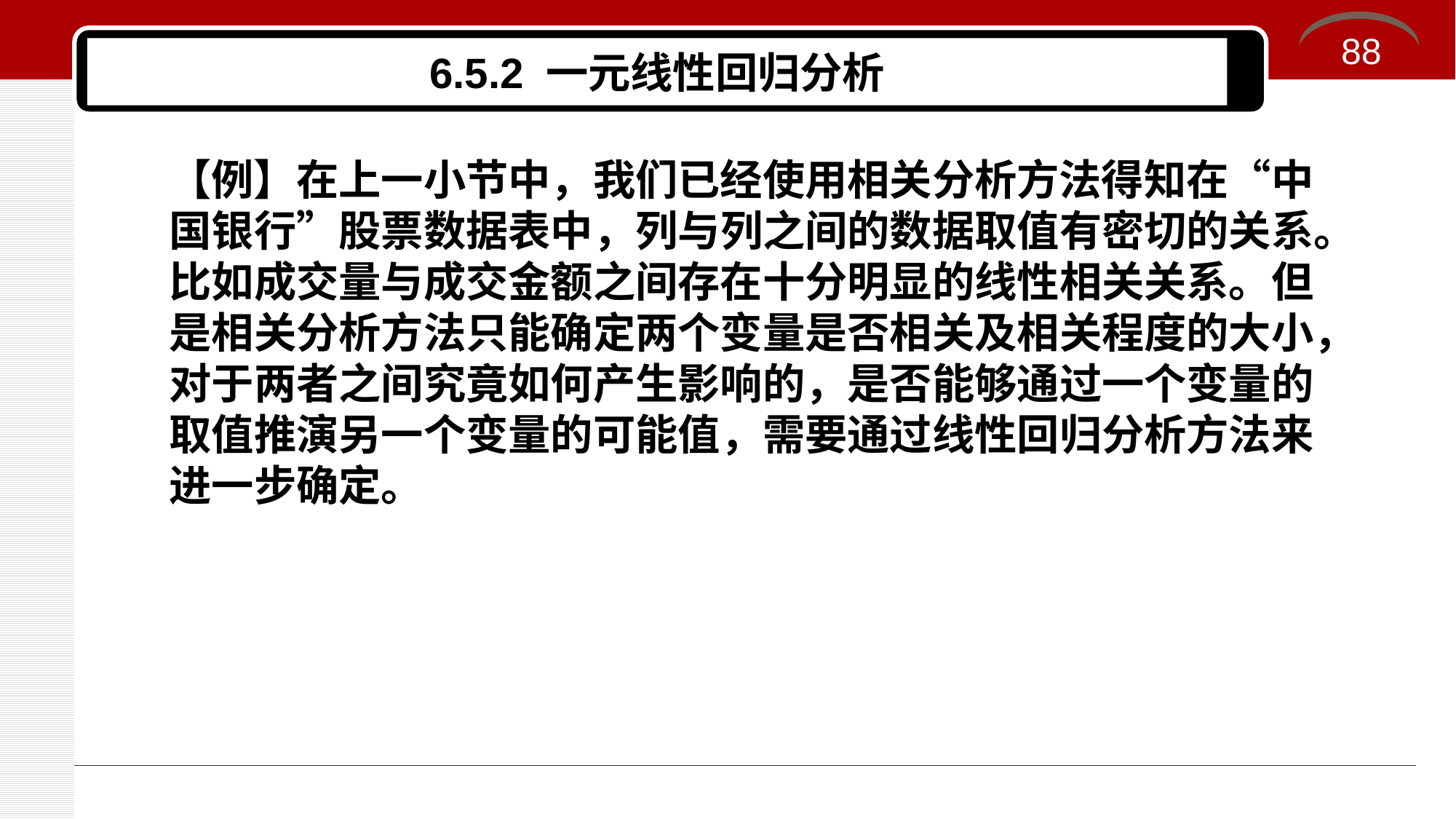

88
# 6.5.2 一元线性回归分析
【例】在上一小节中，我们已经使用相关分析方法得知在“中国银行”股票数据表中，列与列之间的数据取值有密切的关系。比如成交量与成交金额之间存在十分明显的线性相关关系。但是相关分析方法只能确定两个变量是否相关及相关程度的大小，对于两者之间究竟如何产生影响的，是否能够通过一个变量的取值推演另一个变量的可能值，需要通过线性回归分析方法来进一步确定。